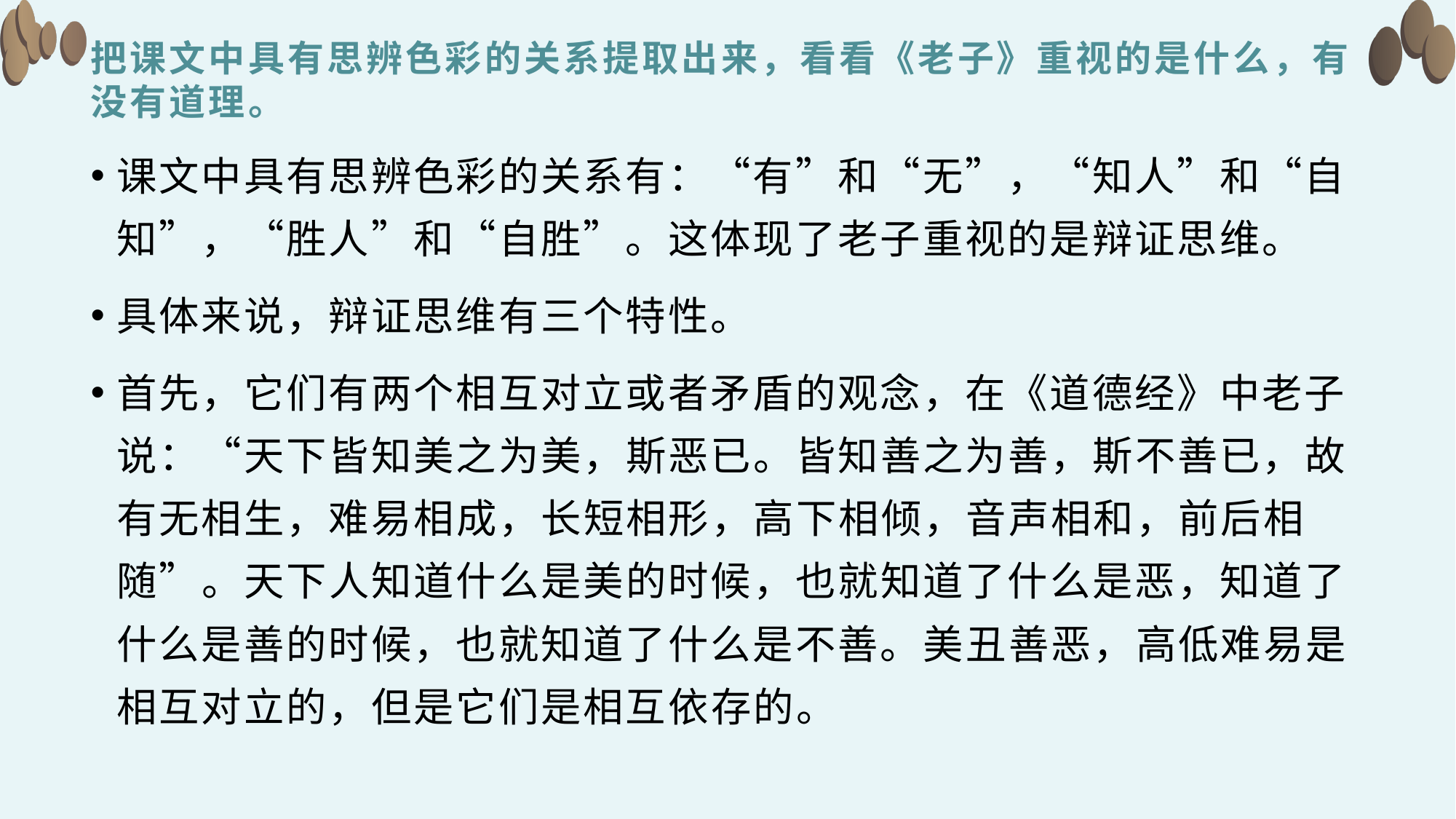

# 把课文中具有思辨色彩的关系提取出来，看看《老子》重视的是什么，有没有道理。
课文中具有思辨色彩的关系有：“有”和“无”，“知人”和“自知”，“胜人”和“自胜”。这体现了老子重视的是辩证思维。
具体来说，辩证思维有三个特性。
首先，它们有两个相互对立或者矛盾的观念，在《道德经》中老子说：“天下皆知美之为美，斯恶已。皆知善之为善，斯不善已，故有无相生，难易相成，长短相形，高下相倾，音声相和，前后相随”。天下人知道什么是美的时候，也就知道了什么是恶，知道了什么是善的时候，也就知道了什么是不善。美丑善恶，高低难易是相互对立的，但是它们是相互依存的。